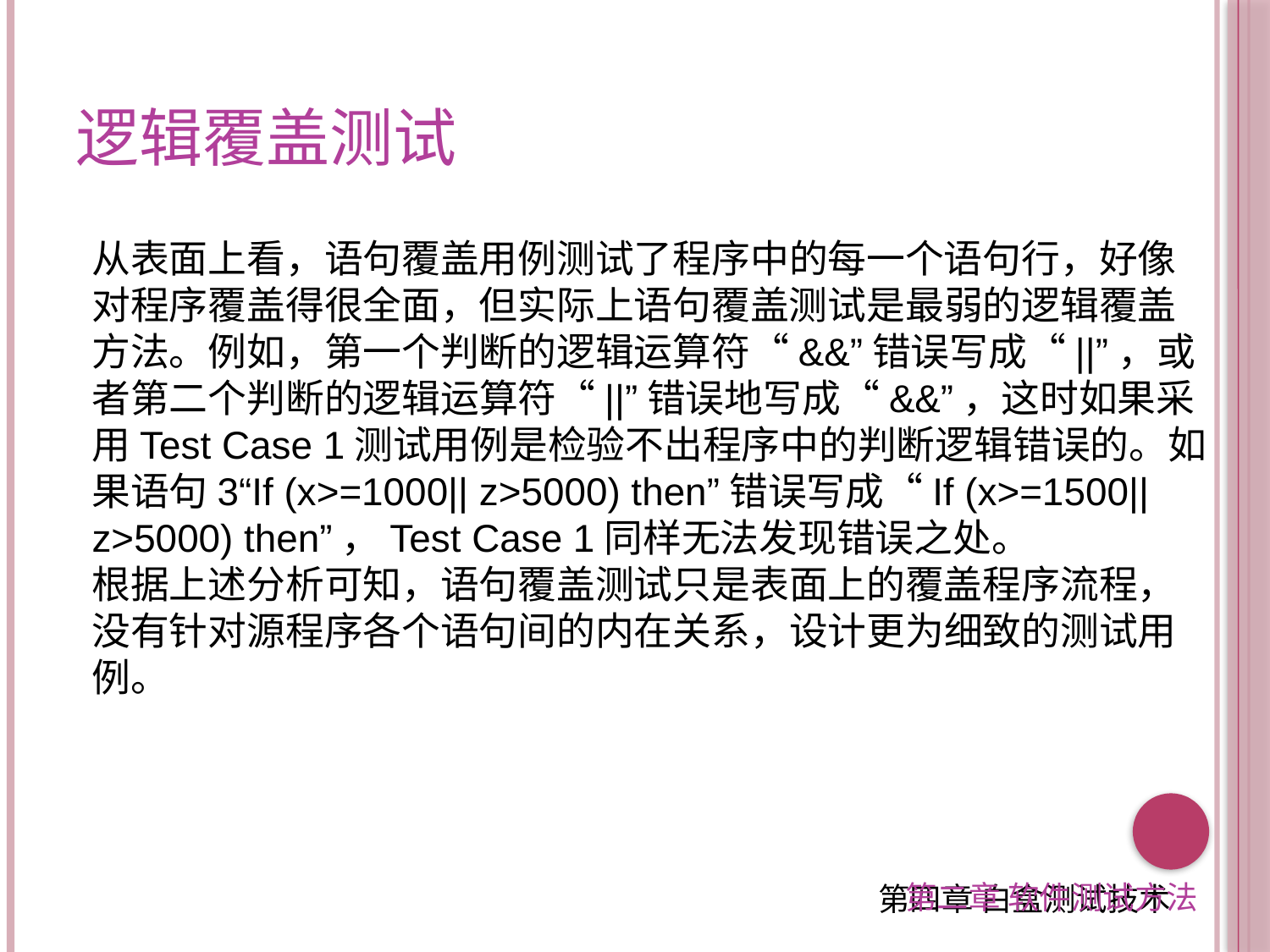

逻辑覆盖测试
从表面上看，语句覆盖用例测试了程序中的每一个语句行，好像对程序覆盖得很全面，但实际上语句覆盖测试是最弱的逻辑覆盖方法。例如，第一个判断的逻辑运算符“&&”错误写成“||”，或者第二个判断的逻辑运算符“||”错误地写成“&&”，这时如果采用Test Case 1测试用例是检验不出程序中的判断逻辑错误的。如果语句3“If (x>=1000|| z>5000) then”错误写成“If (x>=1500|| z>5000) then”，Test Case 1同样无法发现错误之处。
根据上述分析可知，语句覆盖测试只是表面上的覆盖程序流程，没有针对源程序各个语句间的内在关系，设计更为细致的测试用例。
第二章 软件测试方法